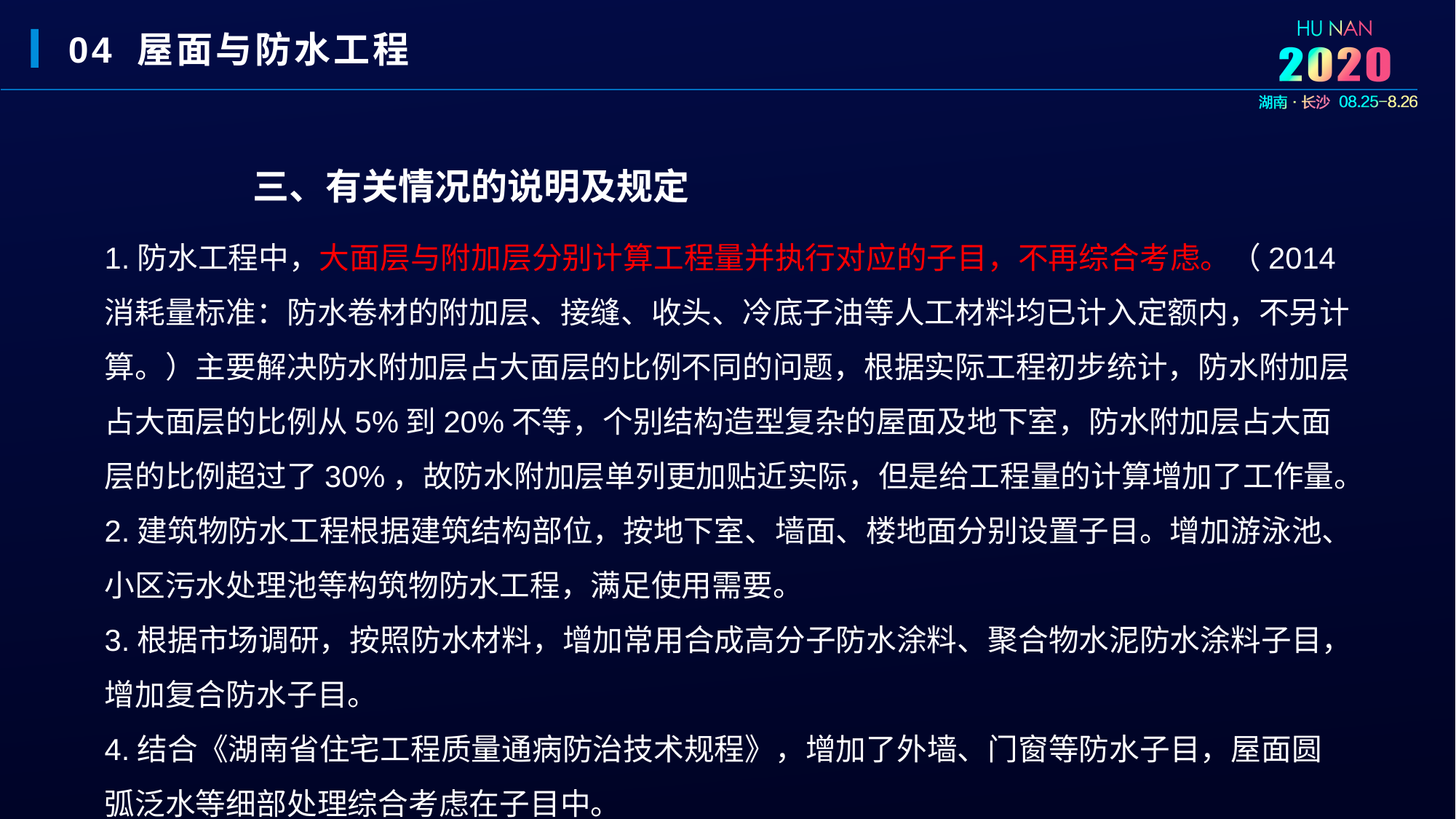

04 屋面与防水工程
三、有关情况的说明及规定
1.防水工程中，大面层与附加层分别计算工程量并执行对应的子目，不再综合考虑。（2014消耗量标准：防水卷材的附加层、接缝、收头、冷底子油等人工材料均已计入定额内，不另计算。）主要解决防水附加层占大面层的比例不同的问题，根据实际工程初步统计，防水附加层占大面层的比例从5%到20%不等，个别结构造型复杂的屋面及地下室，防水附加层占大面层的比例超过了30%，故防水附加层单列更加贴近实际，但是给工程量的计算增加了工作量。
2.建筑物防水工程根据建筑结构部位，按地下室、墙面、楼地面分别设置子目。增加游泳池、小区污水处理池等构筑物防水工程，满足使用需要。
3.根据市场调研，按照防水材料，增加常用合成高分子防水涂料、聚合物水泥防水涂料子目，增加复合防水子目。
4.结合《湖南省住宅工程质量通病防治技术规程》，增加了外墙、门窗等防水子目，屋面圆弧泛水等细部处理综合考虑在子目中。